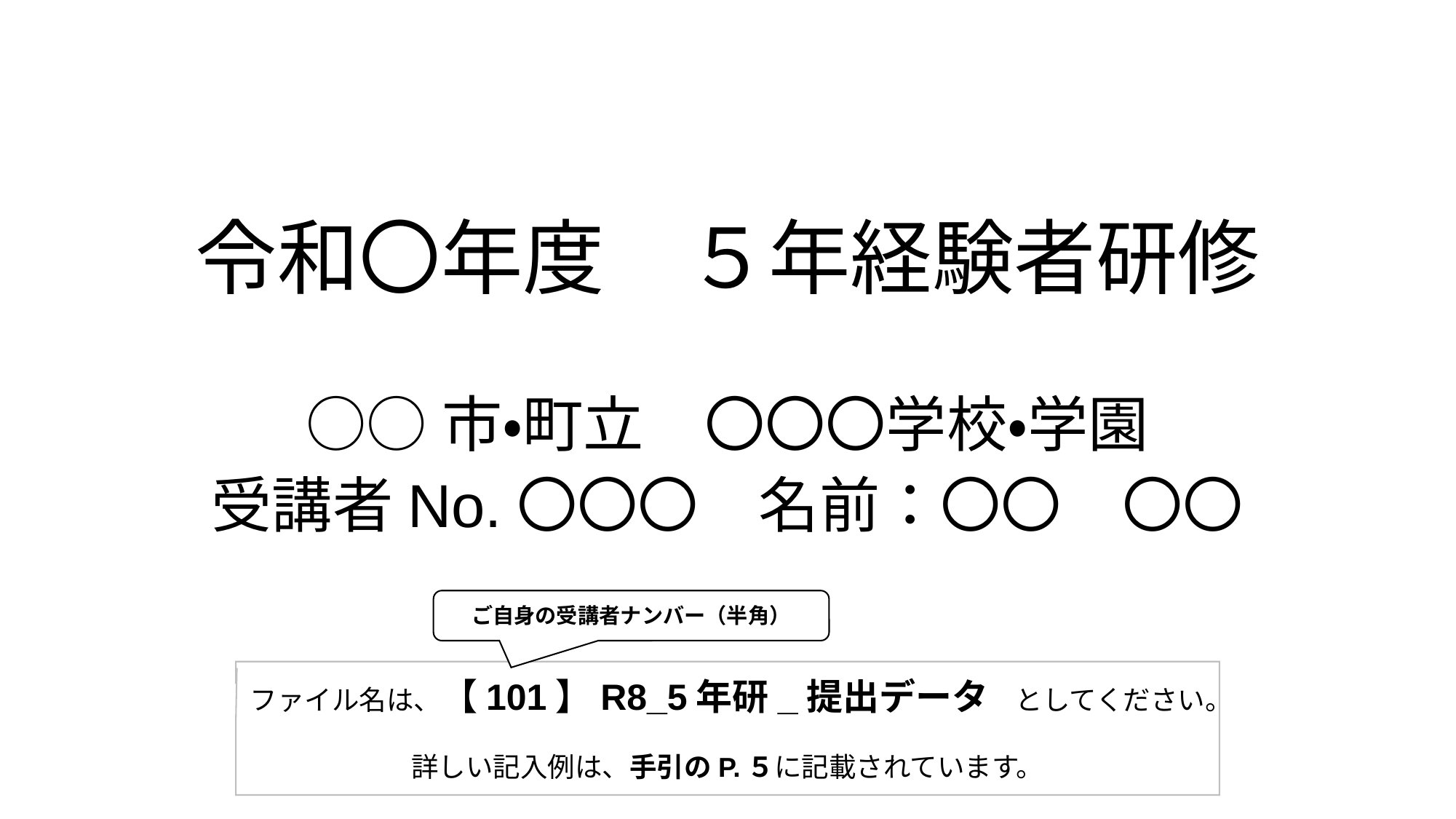

# 令和〇年度　５年経験者研修
○○市・町立　〇〇〇学校・学園
受講者No.〇〇〇　名前：〇〇　〇〇
ご自身の受講者ナンバー（半角）
ファイル名は、【101】R8_5年研_提出データ　としてください。

詳しい記入例は、手引のP.５に記載されています。